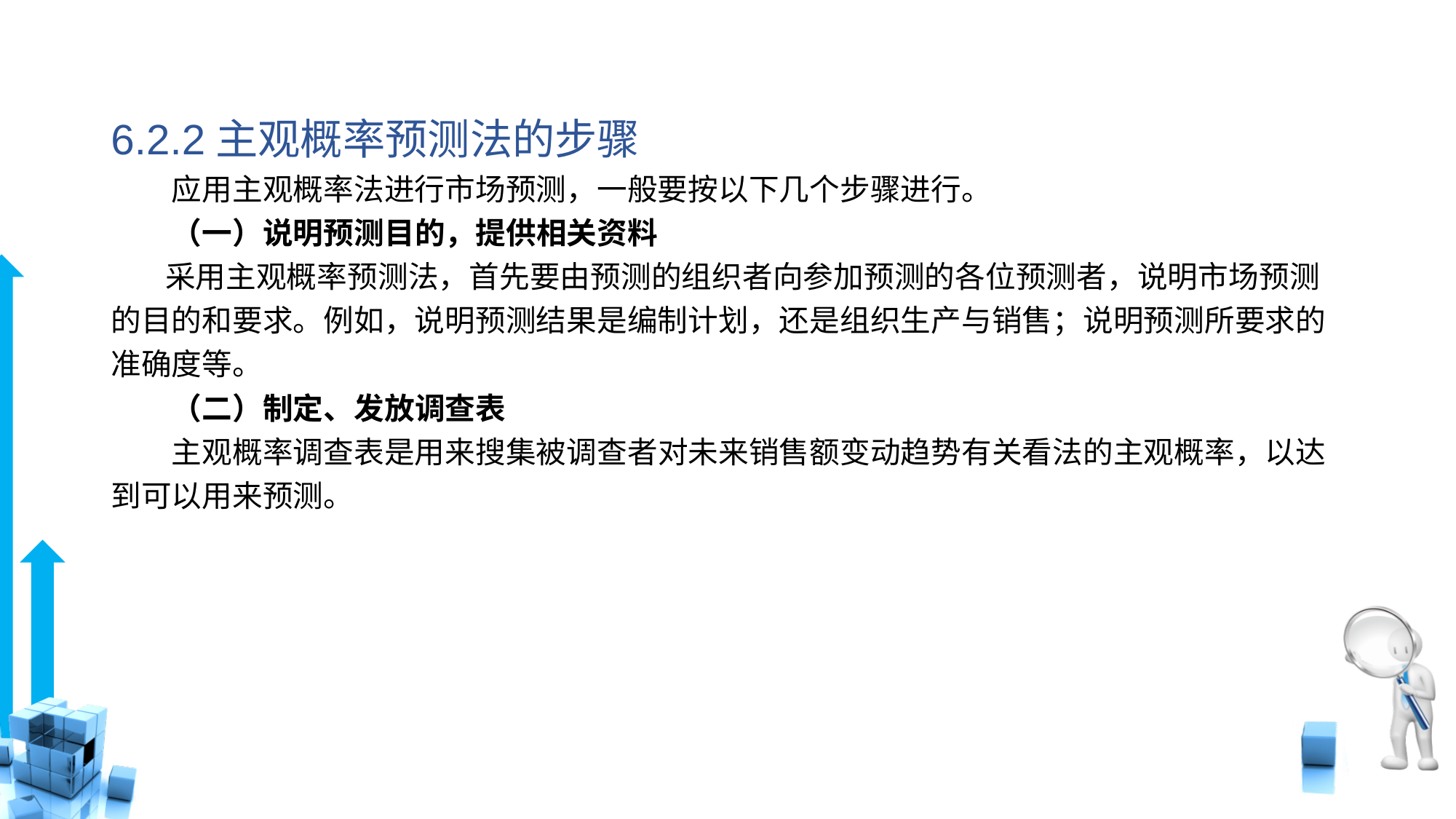

# 6.2.2主观概率预测法的步骤
　　应用主观概率法进行市场预测，一般要按以下几个步骤进行。
　　（一）说明预测目的，提供相关资料
       采用主观概率预测法，首先要由预测的组织者向参加预测的各位预测者，说明市场预测的目的和要求。例如，说明预测结果是编制计划，还是组织生产与销售；说明预测所要求的准确度等。
　　（二）制定、发放调查表
　　主观概率调查表是用来搜集被调查者对未来销售额变动趋势有关看法的主观概率，以达到可以用来预测。